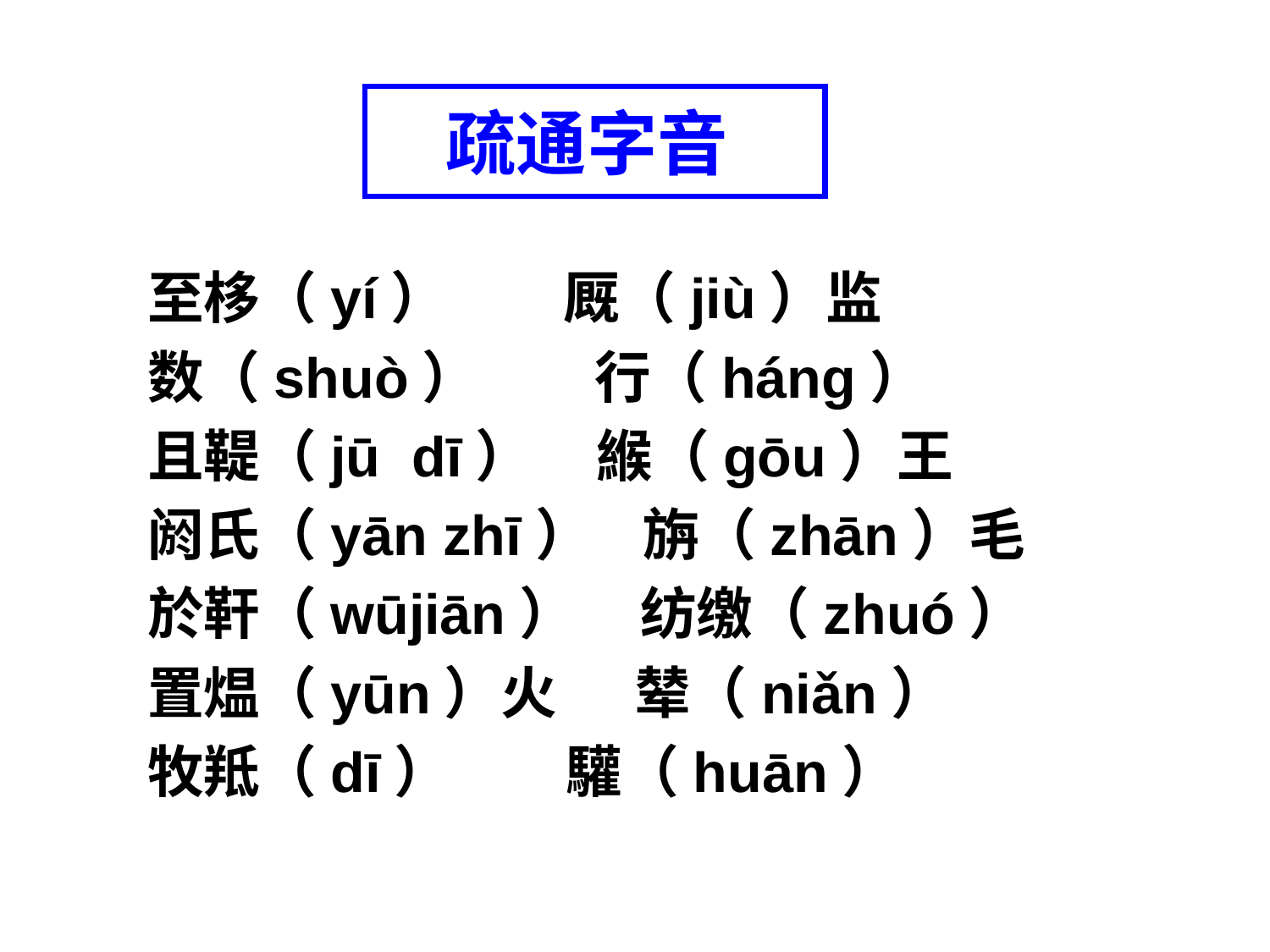

# 疏通字音
至栘（yí）         厩（jiù）监
数（shuò）         行（háng）
且鞮（jū  dī）     緱（gōu）王
阏氏（yān zhī）    旃（zhān）毛
於靬（wūjiān）     纺缴（zhuó）
置煴（yūn）火      辇（niǎn）
牧羝（dī）         驩（huān）